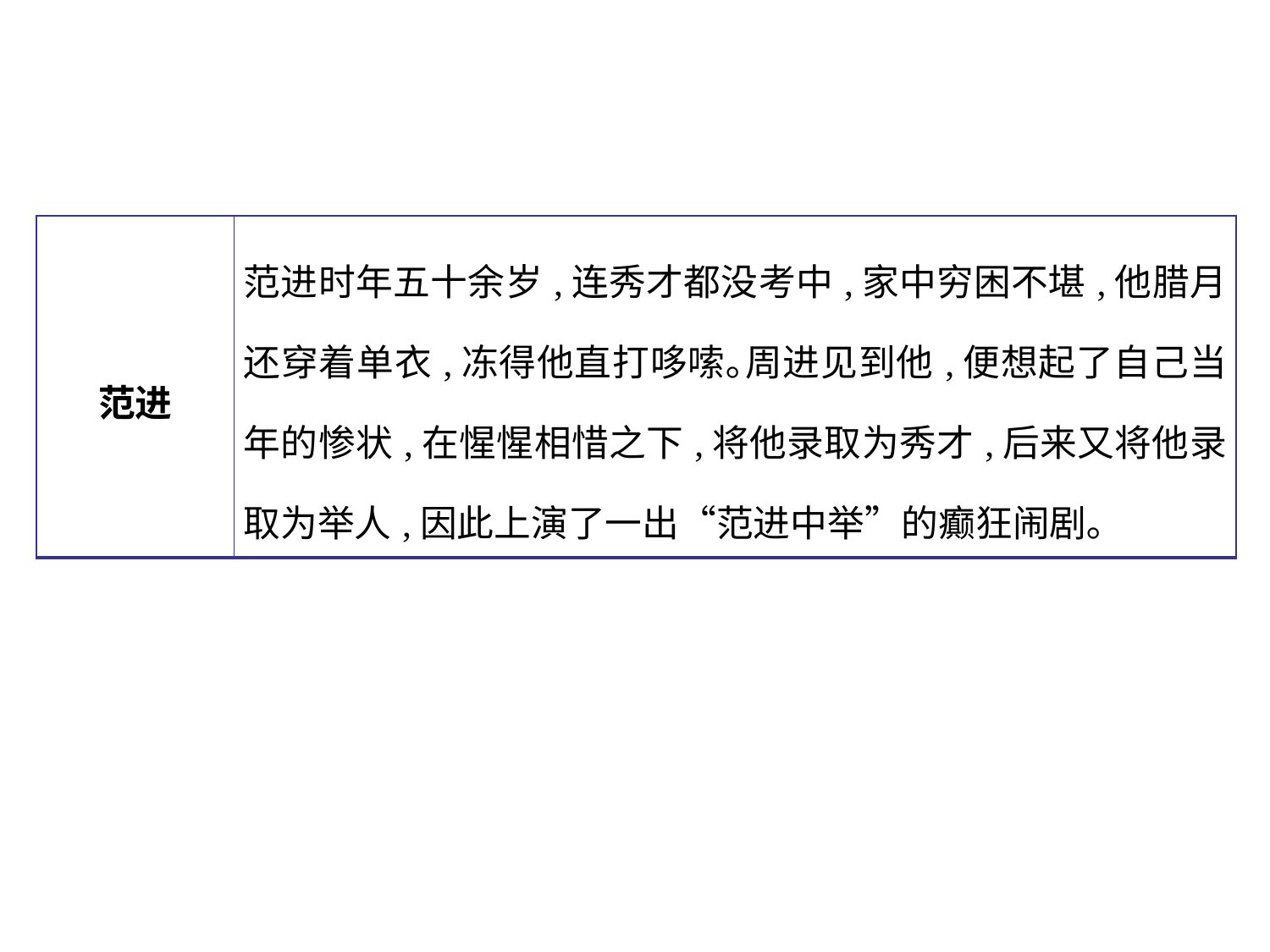

| 范进 | 范进时年五十余岁,连秀才都没考中,家中穷困不堪,他腊月还穿着单衣,冻得他直打哆嗦｡周进见到他,便想起了自己当年的惨状,在惺惺相惜之下,将他录取为秀才,后来又将他录取为举人,因此上演了一出“范进中举”的癫狂闹剧｡ |
| --- | --- |